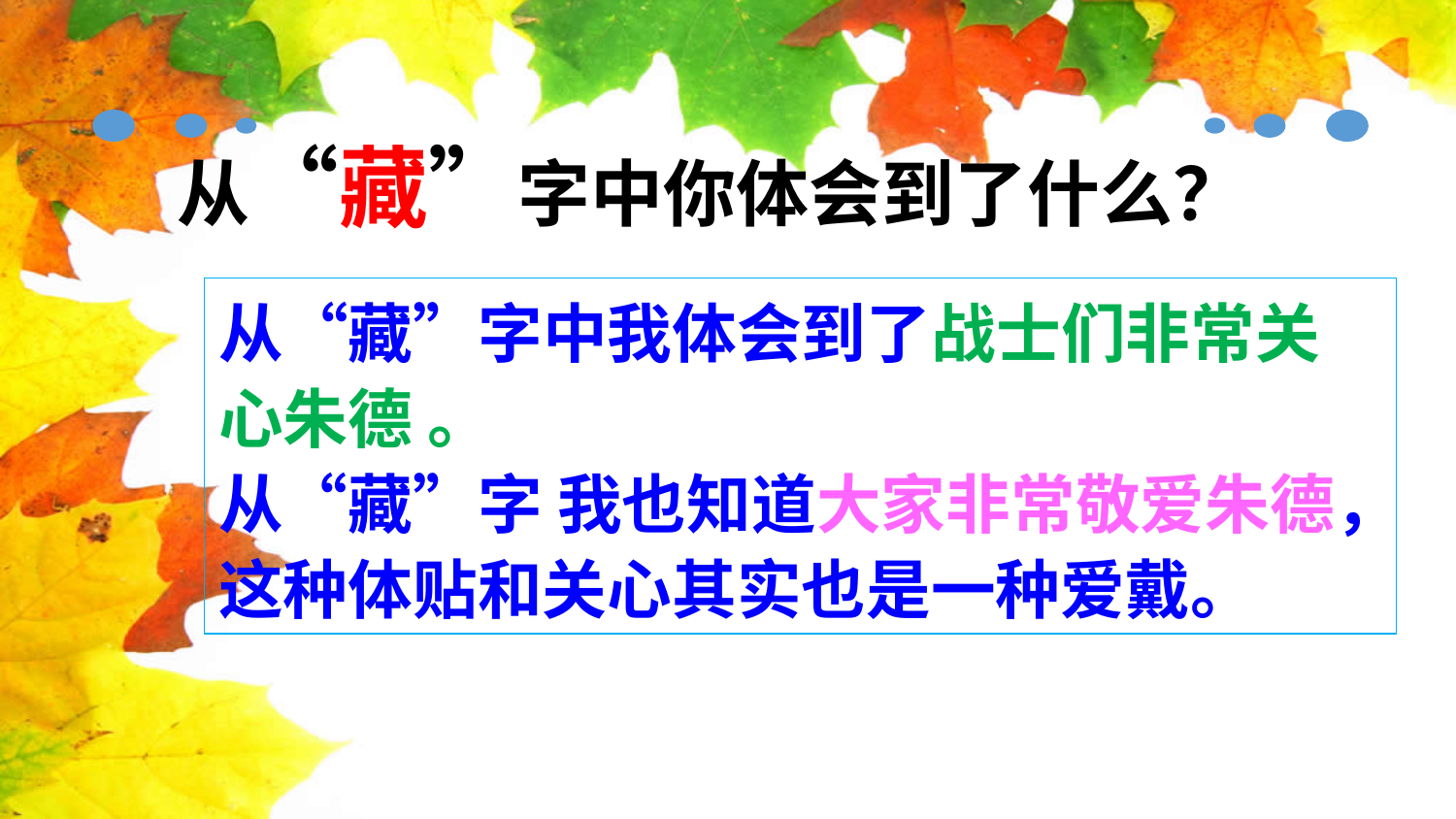

从“藏”字中你体会到了什么？
从“藏”字中我体会到了战士们非常关心朱德 。
从“藏”字 我也知道大家非常敬爱朱德，这种体贴和关心其实也是一种爱戴。